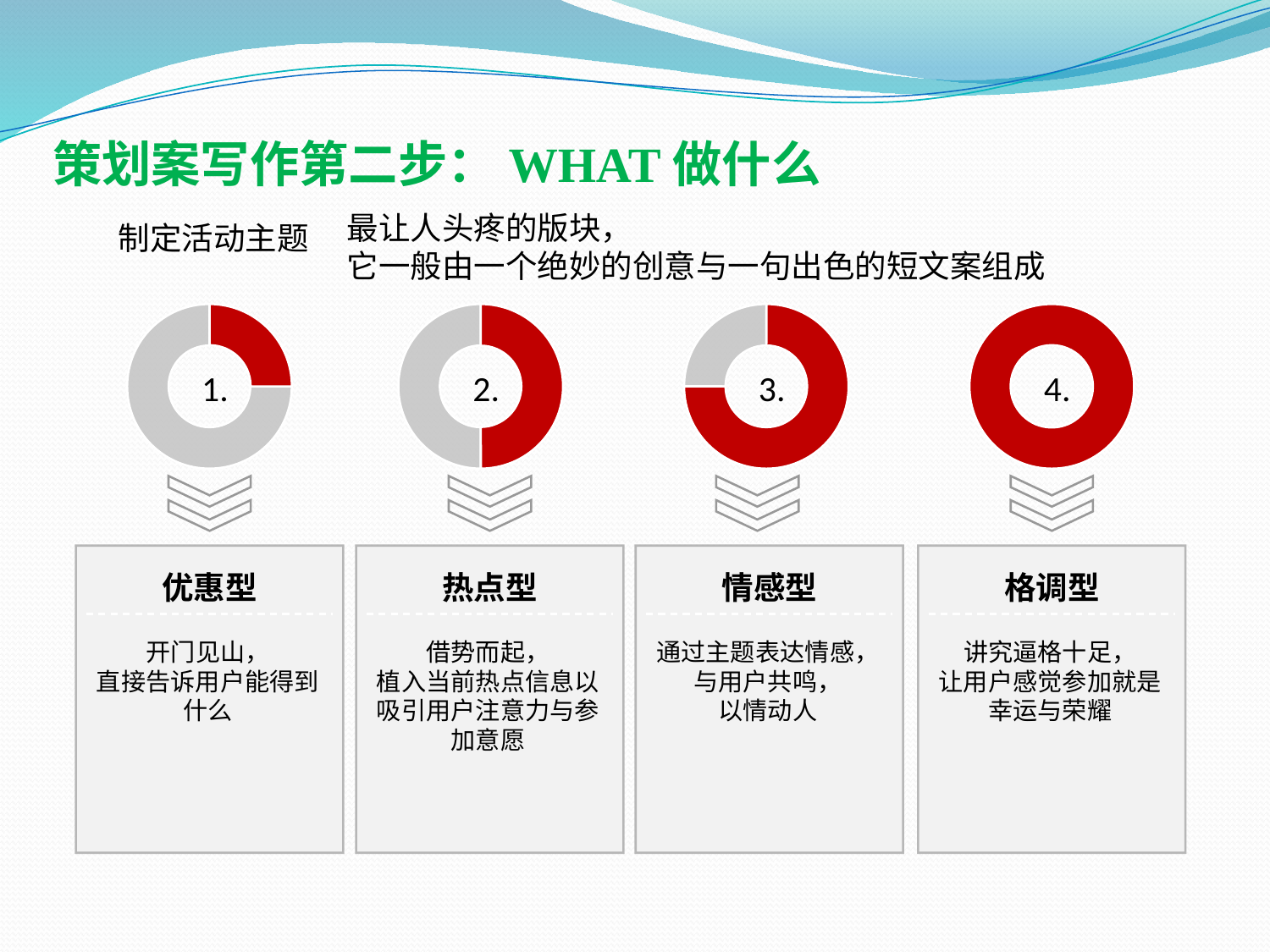

策划案写作第二步：WHAT做什么
最让人头疼的版块，
它一般由一个绝妙的创意与一句出色的短文案组成
制定活动主题

1.

2.

3.

4.

优惠型
开门见山，
直接告诉用户能得到什么

热点型
借势而起，
植入当前热点信息以吸引用户注意力与参加意愿

情感型
通过主题表达情感，与用户共鸣，
以情动人

格调型
讲究逼格十足，
让用户感觉参加就是幸运与荣耀